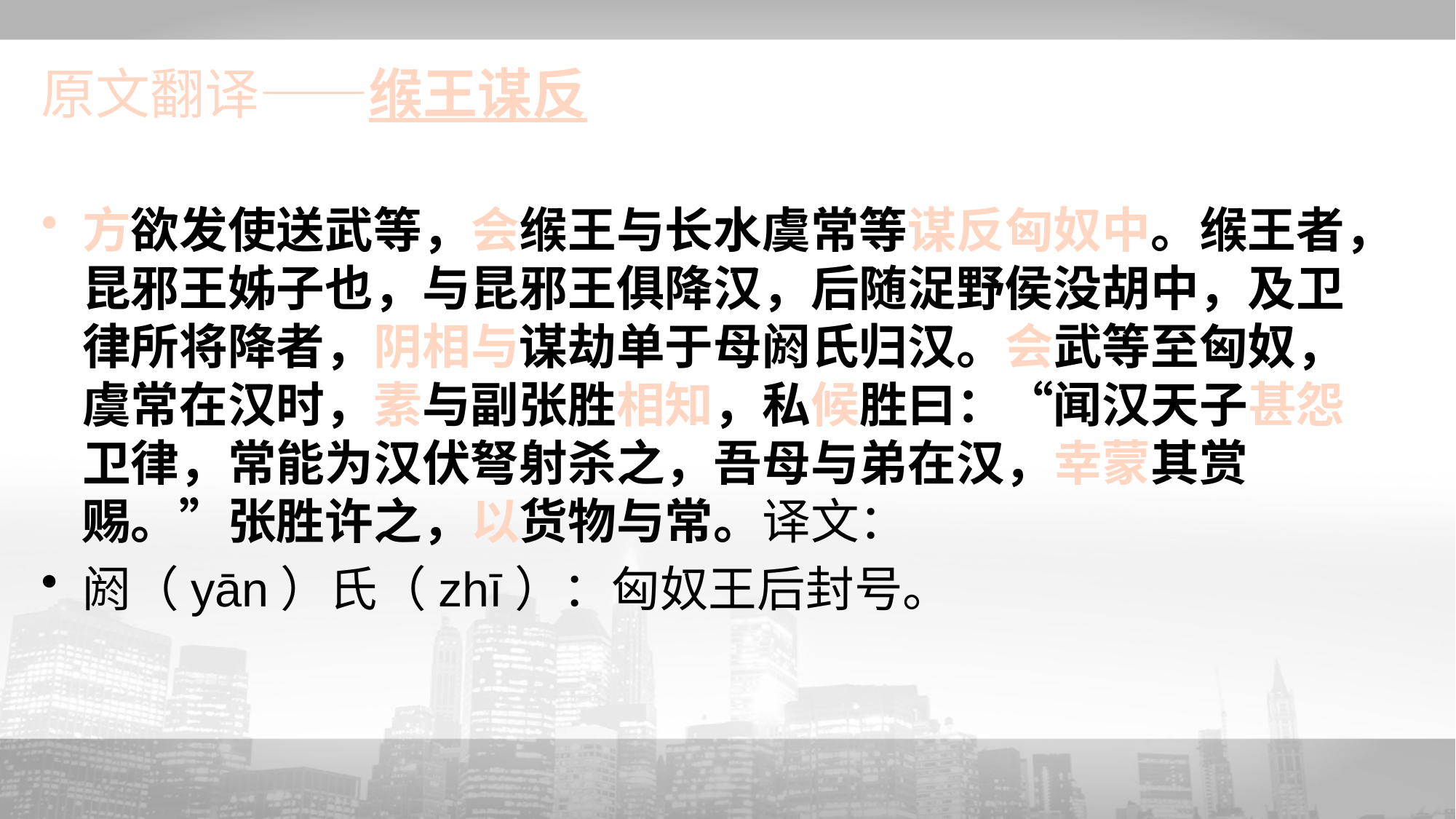

# 原文翻译——缑王谋反

方欲发使送武等，会缑王与长水虞常等谋反匈奴中。缑王者，昆邪王姊子也，与昆邪王俱降汉，后随浞野侯没胡中，及卫律所将降者，阴相与谋劫单于母阏氏归汉。会武等至匈奴，虞常在汉时，素与副张胜相知，私候胜曰：“闻汉天子甚怨卫律，常能为汉伏弩射杀之，吾母与弟在汉，幸蒙其赏赐。”张胜许之，以货物与常。译文：
阏（yān）氏（zhī）：匈奴王后封号。